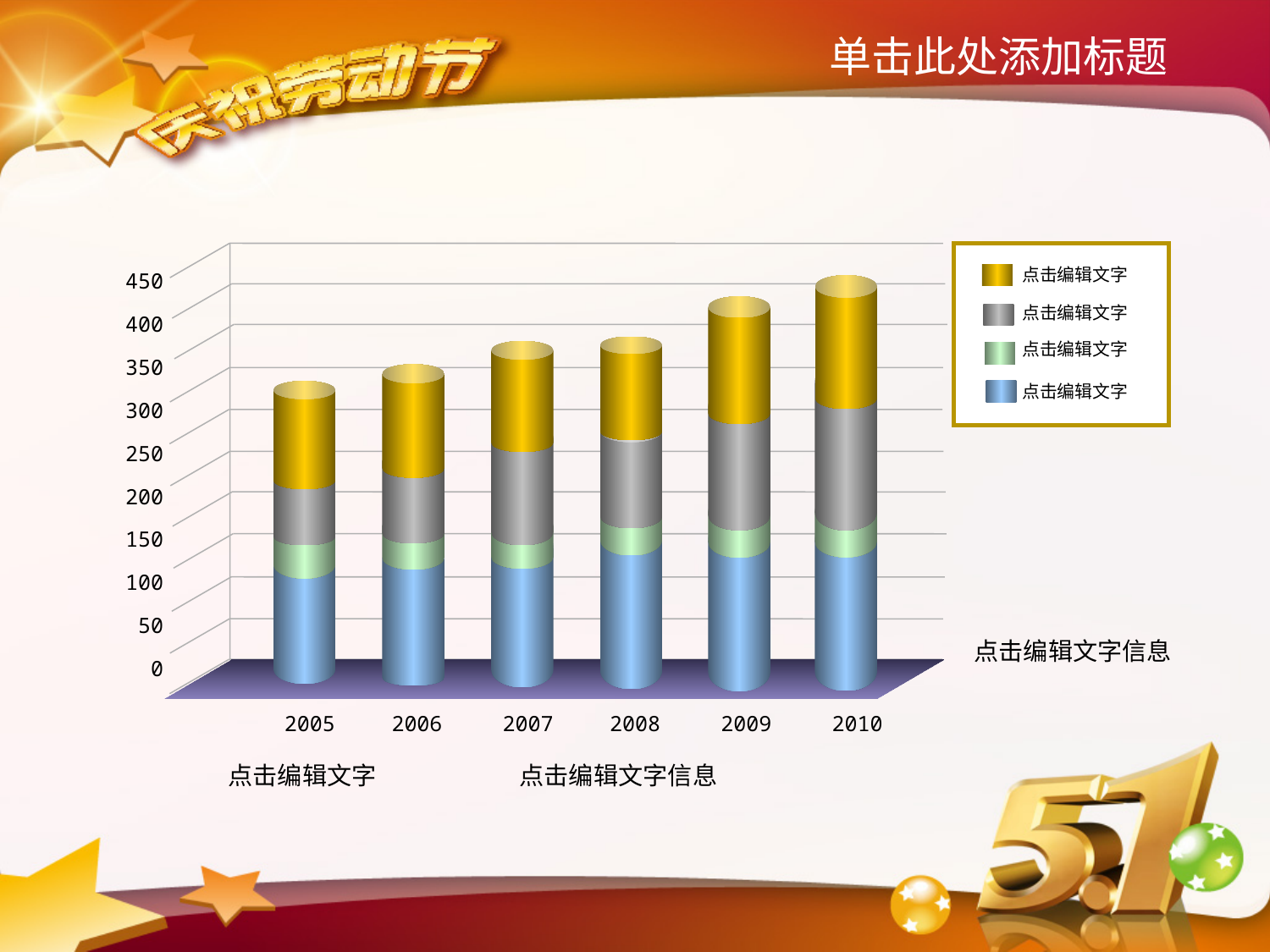

单击此处添加标题

450
400
350
300
250
200
150
100
50
0
点击编辑文字

点击编辑文字

点击编辑文字

点击编辑文字

点击编辑文字信息

2005
2006
2007
2008
2009
2010
点击编辑文字                          点击编辑文字信息